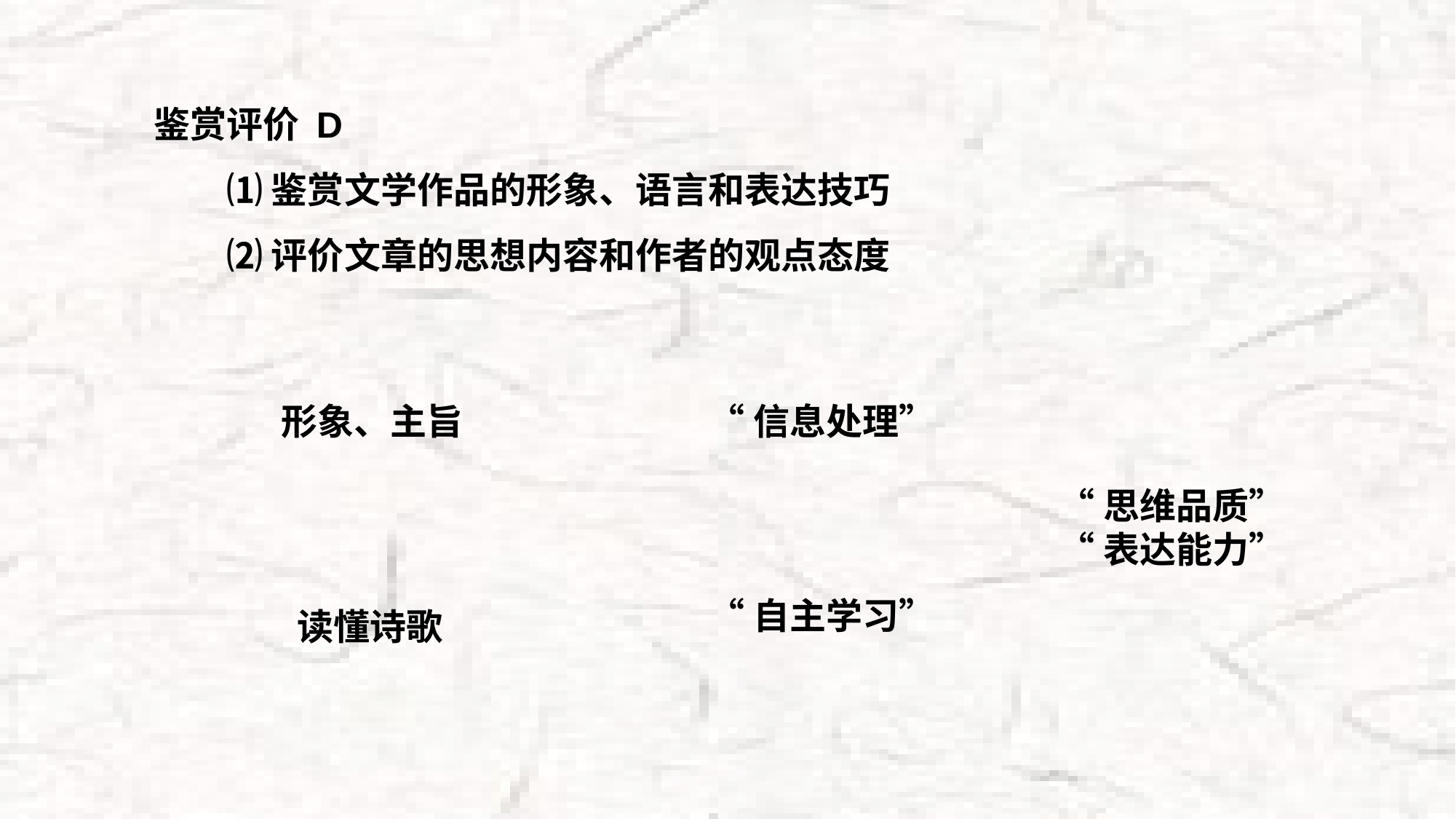

鉴赏评价 D
　　⑴ 鉴赏文学作品的形象、语言和表达技巧
　　⑵ 评价文章的思想内容和作者的观点态度
形象、主旨
“信息处理”
“思维品质”
“表达能力”
读懂诗歌
“自主学习”